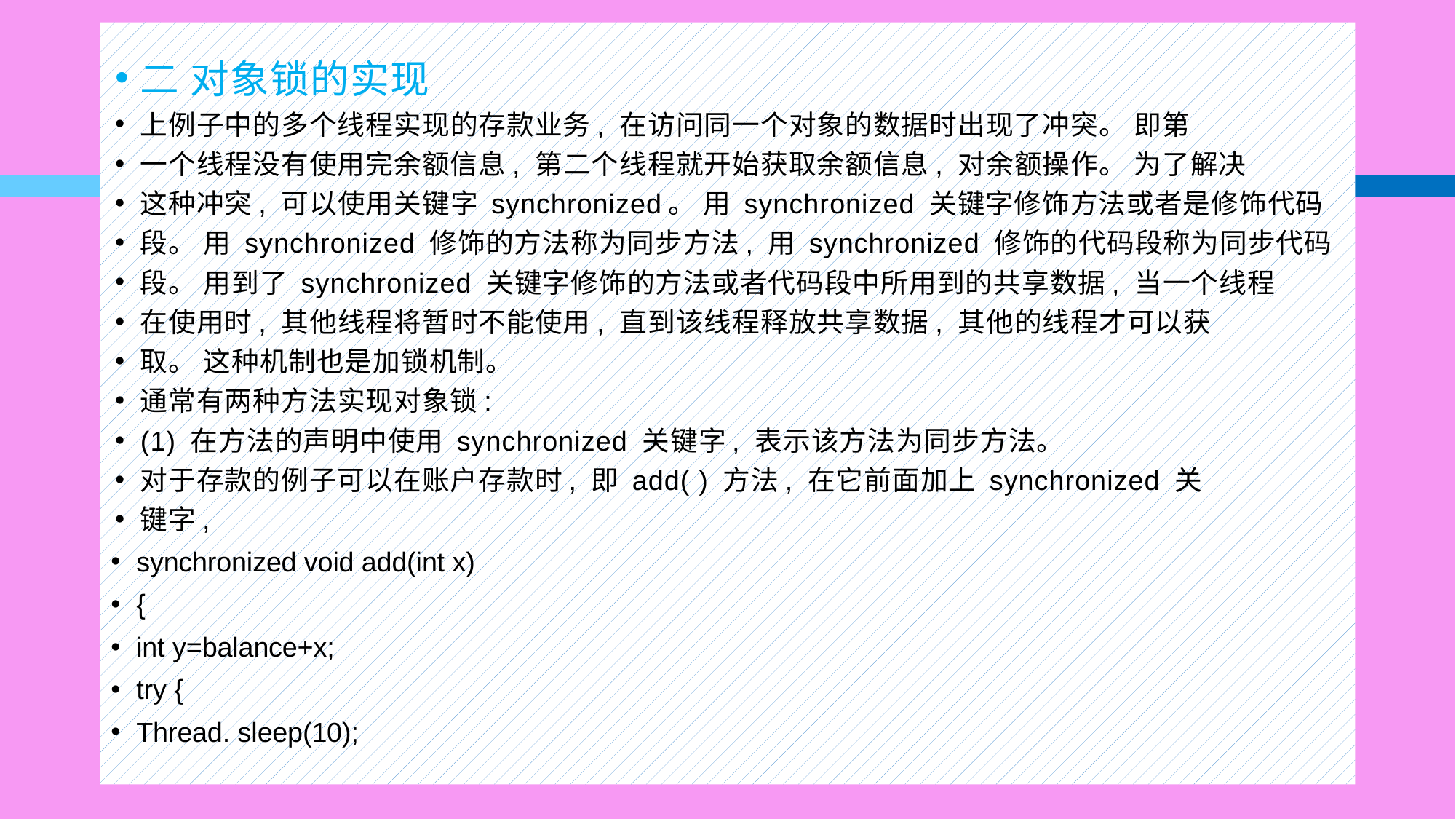

二 对象锁的实现
上例子中的多个线程实现的存款业务, 在访问同一个对象的数据时出现了冲突。 即第
一个线程没有使用完余额信息, 第二个线程就开始获取余额信息, 对余额操作。 为了解决
这种冲突, 可以使用关键字 synchronized。 用 synchronized 关键字修饰方法或者是修饰代码
段。 用 synchronized 修饰的方法称为同步方法, 用 synchronized 修饰的代码段称为同步代码
段。 用到了 synchronized 关键字修饰的方法或者代码段中所用到的共享数据, 当一个线程
在使用时, 其他线程将暂时不能使用, 直到该线程释放共享数据, 其他的线程才可以获
取。 这种机制也是加锁机制。
通常有两种方法实现对象锁:
(1) 在方法的声明中使用 synchronized 关键字, 表示该方法为同步方法。
对于存款的例子可以在账户存款时, 即 add( ) 方法, 在它前面加上 synchronized 关
键字,
synchronized void add(int x)
{
int y=balance+x;
try {
Thread. sleep(10);
#